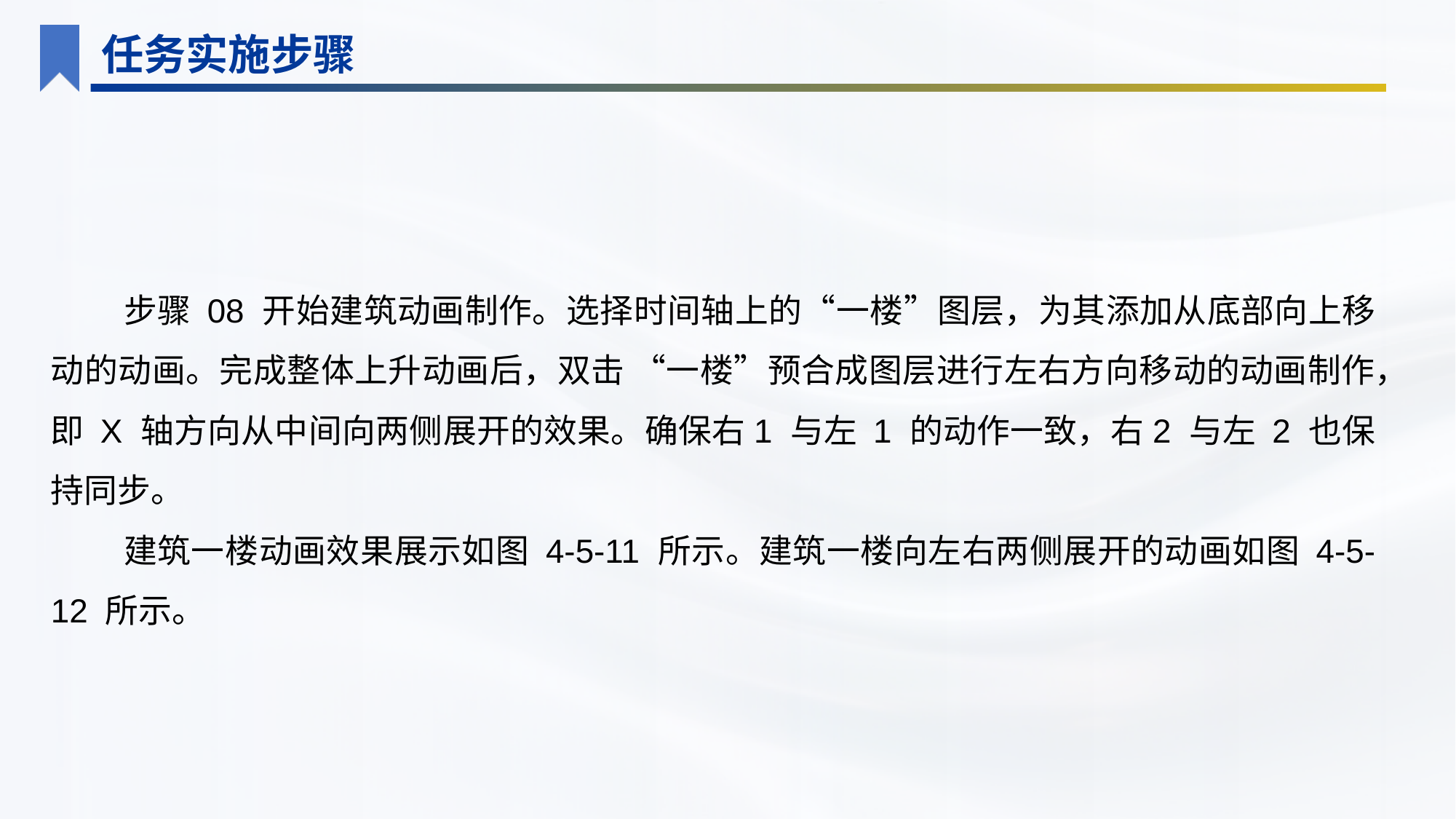

任务实施步骤
步骤 08 开始建筑动画制作。选择时间轴上的“一楼”图层，为其添加从底部向上移动的动画。完成整体上升动画后，双击 “一楼”预合成图层进行左右方向移动的动画制作，即 X 轴方向从中间向两侧展开的效果。确保右1 与左 1 的动作一致，右2 与左 2 也保持同步。
建筑一楼动画效果展示如图 4-5-11 所示。建筑一楼向左右两侧展开的动画如图 4-5-12 所示。